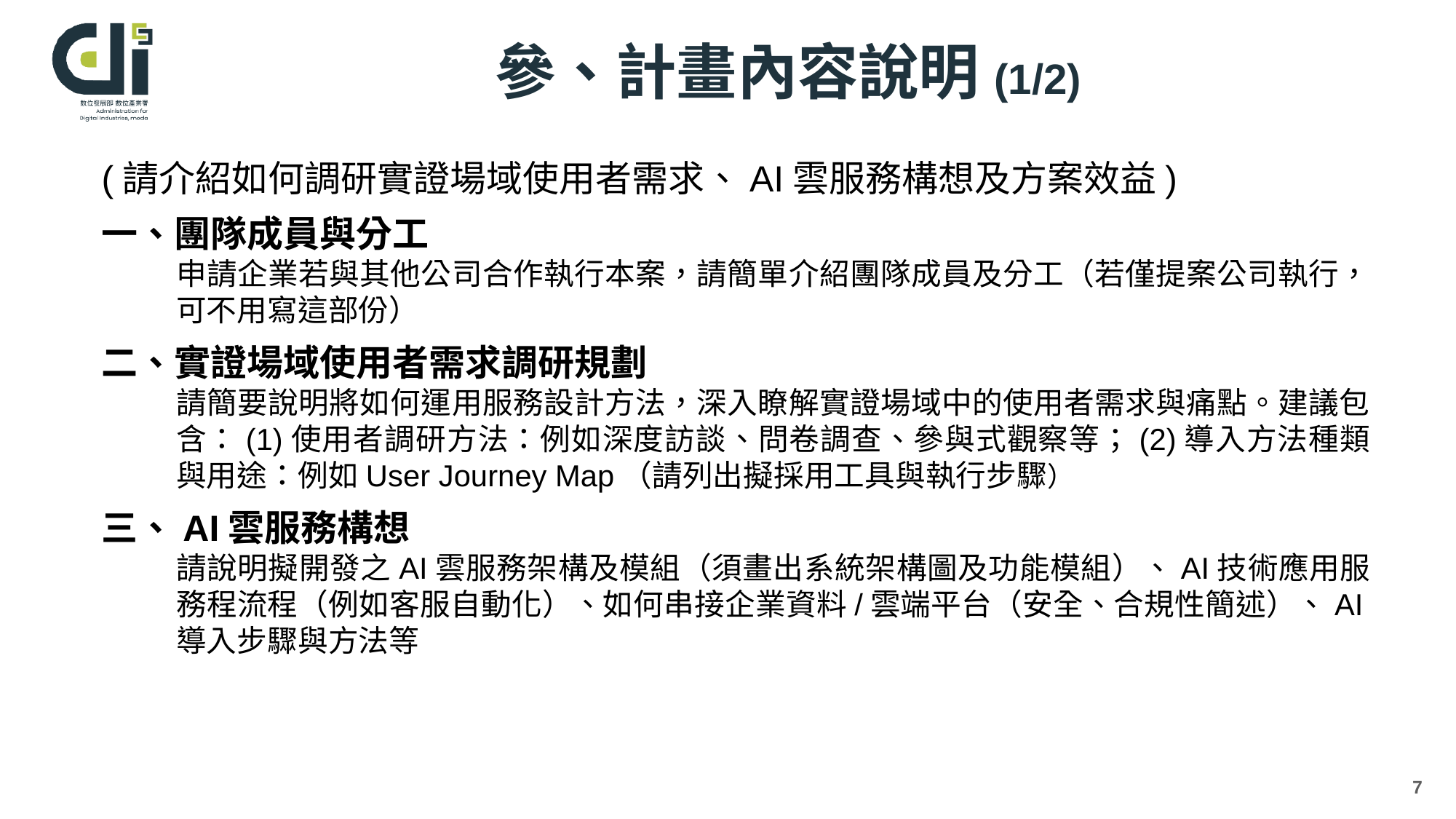

# 參、計畫內容說明(1/2)
(請介紹如何調研實證場域使用者需求、AI雲服務構想及方案效益)
一、團隊成員與分工
申請企業若與其他公司合作執行本案，請簡單介紹團隊成員及分工（若僅提案公司執行，可不用寫這部份）
二、實證場域使用者需求調研規劃
請簡要說明將如何運用服務設計方法，深入瞭解實證場域中的使用者需求與痛點。建議包含：(1)使用者調研方法：例如深度訪談、問卷調查、參與式觀察等；(2)導入方法種類與用途：例如User Journey Map（請列出擬採用工具與執行步驟）
三、AI雲服務構想
請說明擬開發之AI雲服務架構及模組（須畫出系統架構圖及功能模組）、AI技術應用服務程流程（例如客服自動化）、如何串接企業資料/雲端平台（安全、合規性簡述）、AI導入步驟與方法等
7